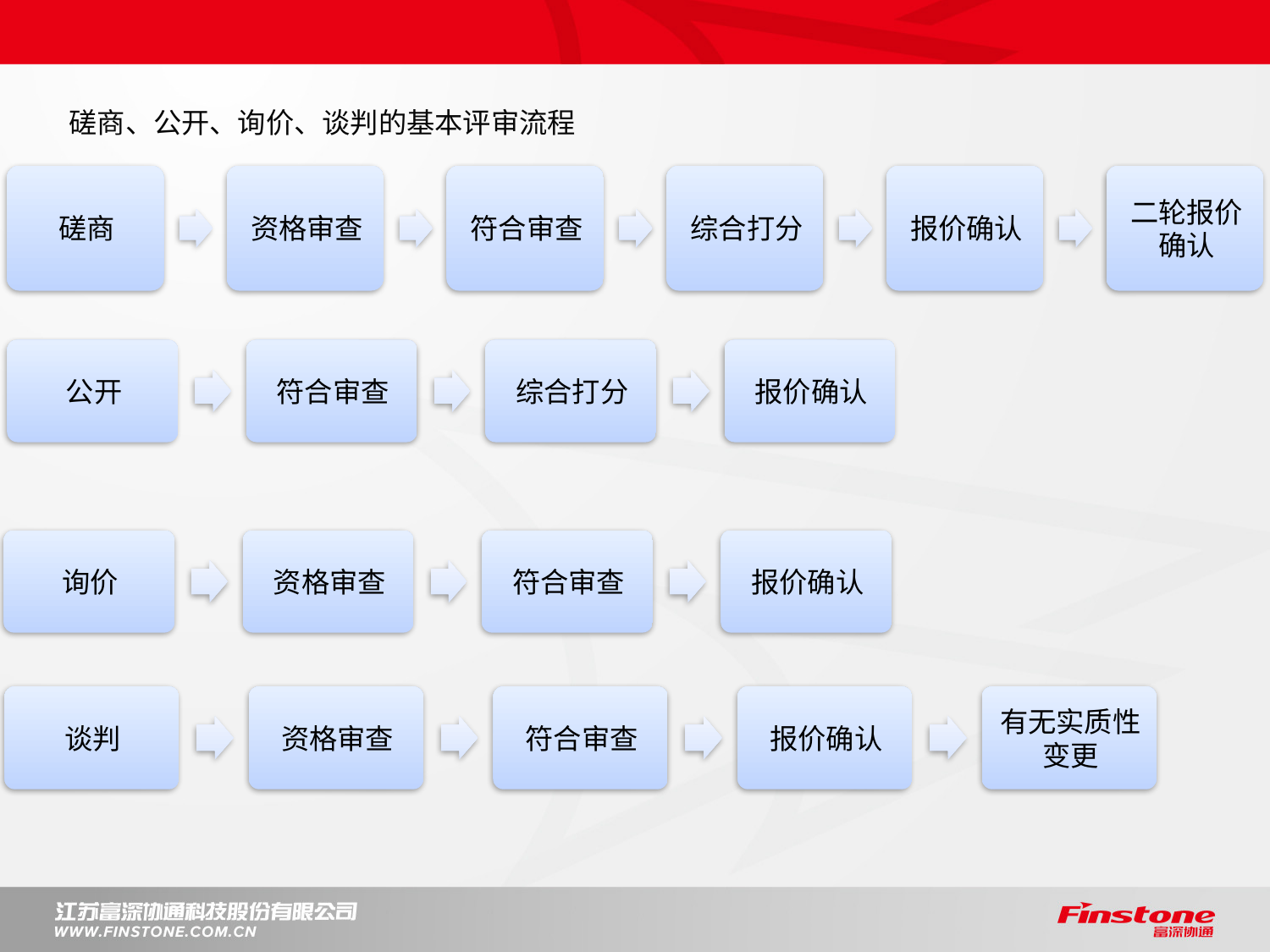

磋商、公开、询价、谈判的基本评审流程
磋商

资格审查

符合审查

综合打分

报价确认

二轮报价确认
公开

符合审查

综合打分

报价确认
询价

资格审查

符合审查

报价确认
谈判

资格审查

符合审查

报价确认

有无实质性变更